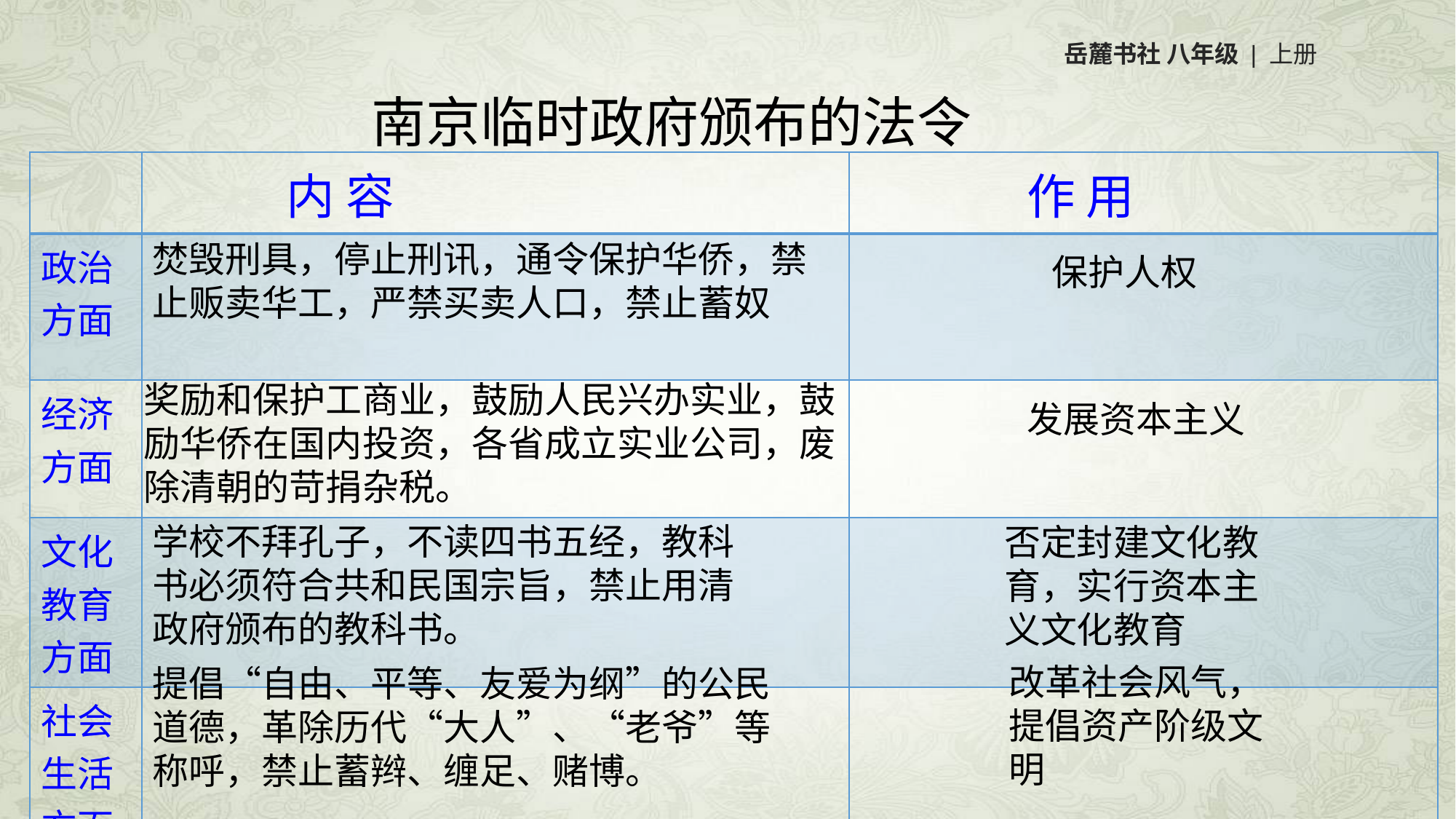

岳麓书社 八年级 | 上册
南京临时政府颁布的法令
|  | 内 容 | 作 用 |
| --- | --- | --- |
| 政治方面 |  |  |
| 经济方面 |  |  |
| 文化教育方面 |  |  |
| 社会生活方面 |  |  |
焚毁刑具，停止刑讯，通令保护华侨，禁止贩卖华工，严禁买卖人口，禁止蓄奴
保护人权
奖励和保护工商业，鼓励人民兴办实业，鼓励华侨在国内投资，各省成立实业公司，废除清朝的苛捐杂税。
发展资本主义
学校不拜孔子，不读四书五经，教科书必须符合共和民国宗旨，禁止用清政府颁布的教科书。
否定封建文化教育，实行资本主义文化教育
改革社会风气，提倡资产阶级文明
提倡“自由、平等、友爱为纲”的公民道德，革除历代“大人”、“老爷”等称呼，禁止蓄辫、缠足、赌博。